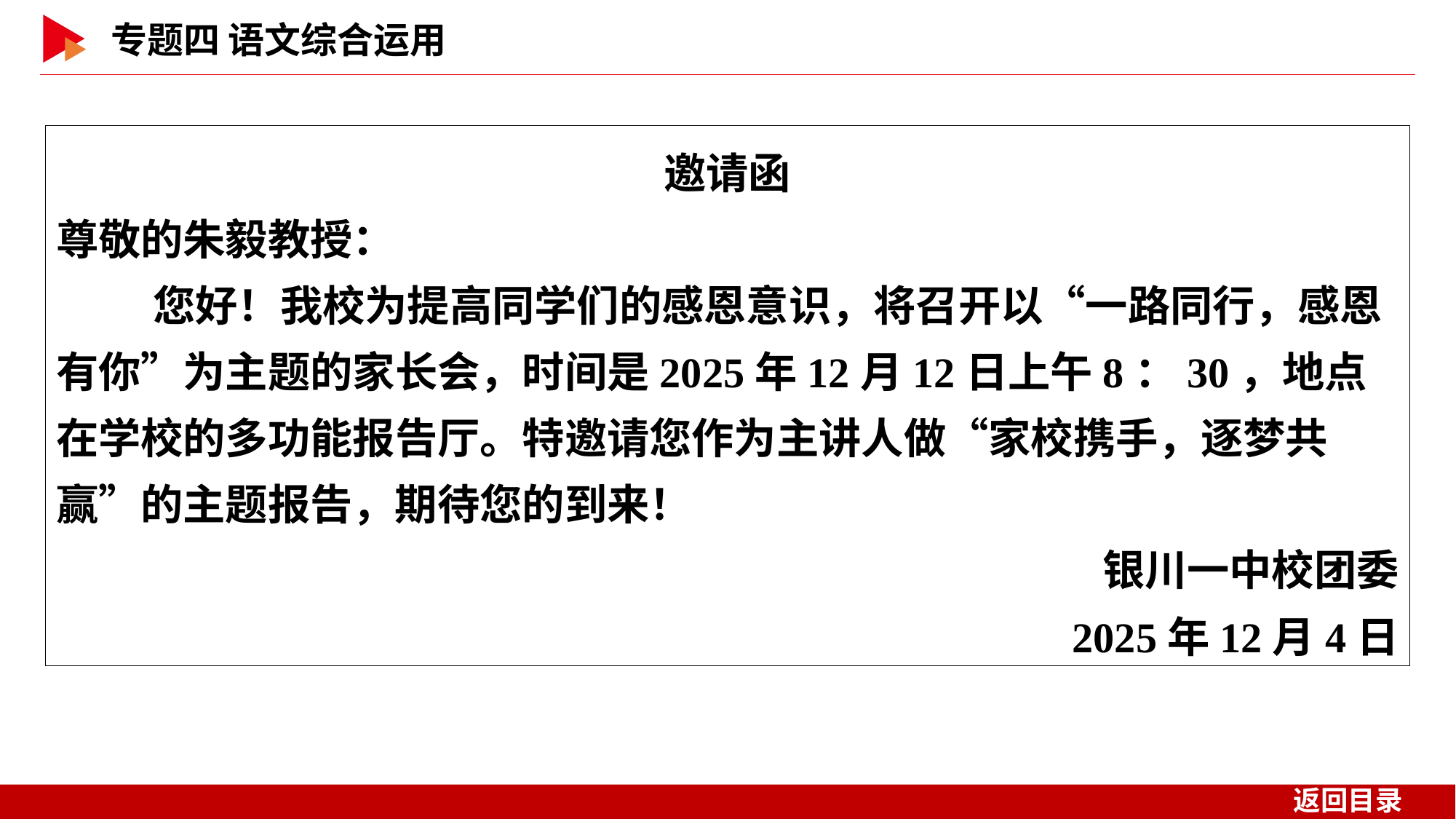

邀请函
尊敬的朱毅教授：
         您好！我校为提高同学们的感恩意识，将召开以“一路同行，感恩有你”为主题的家长会，时间是2025年12月12日上午8：30，地点在学校的多功能报告厅。特邀请您作为主讲人做“家校携手，逐梦共赢”的主题报告，期待您的到来！
银川一中校团委
2025年12月4日